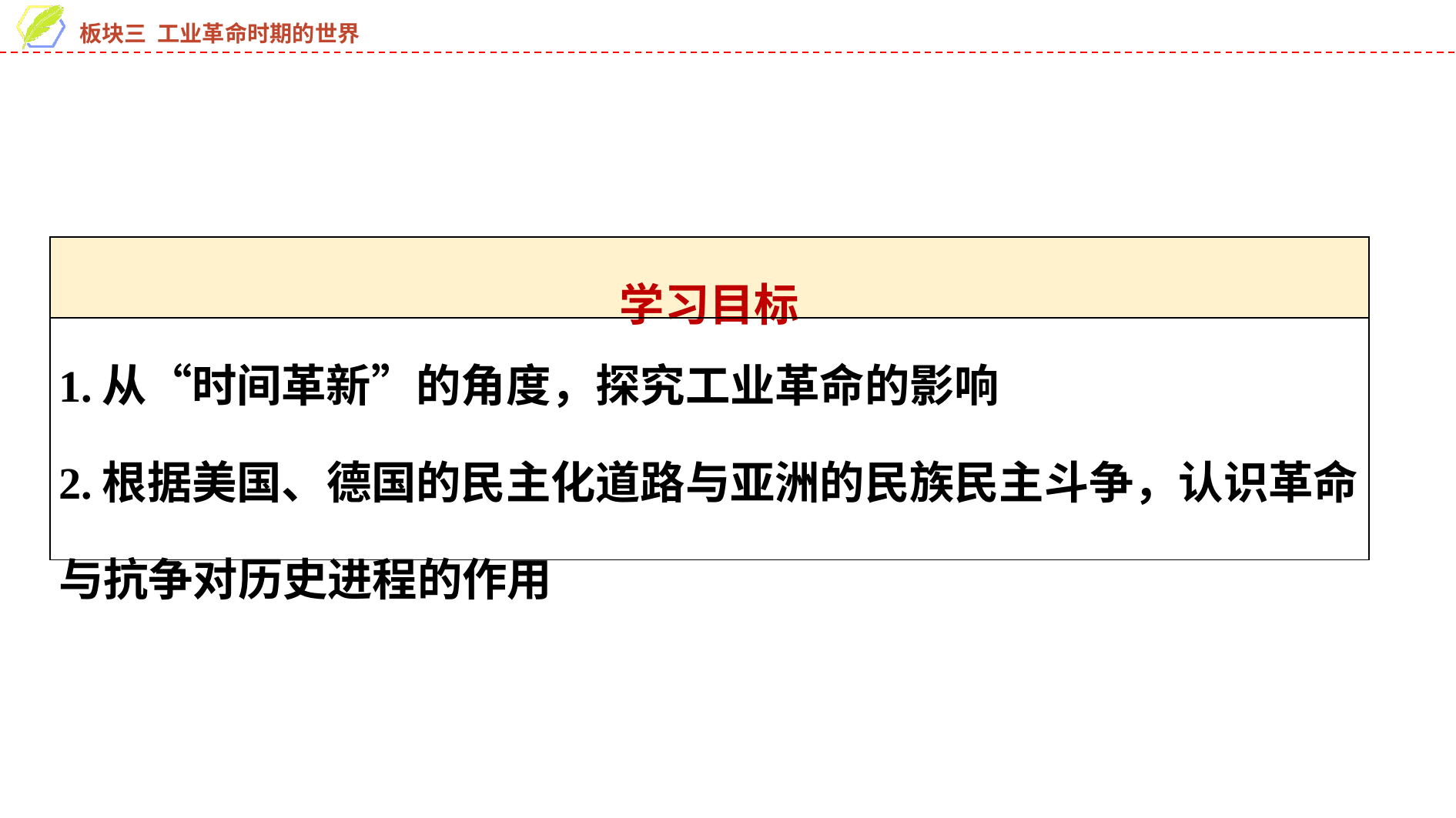

| 学习目标 |
| --- |
| 1.从“时间革新”的角度，探究工业革命的影响 2.根据美国、德国的民主化道路与亚洲的民族民主斗争，认识革命与抗争对历史进程的作用 |